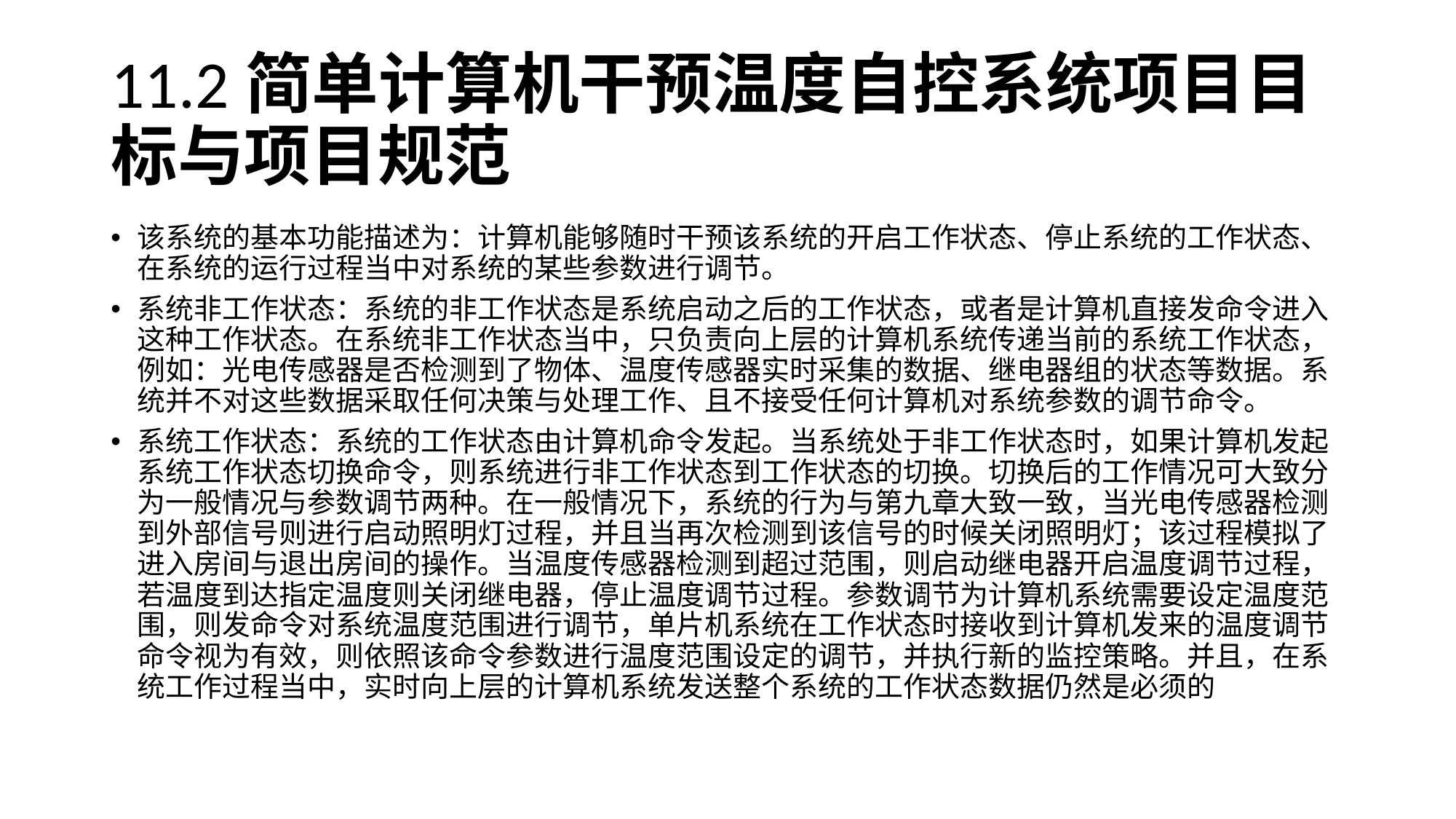

# 11.2简单计算机干预温度自控系统项目目标与项目规范
该系统的基本功能描述为：计算机能够随时干预该系统的开启工作状态、停止系统的工作状态、在系统的运行过程当中对系统的某些参数进行调节。
系统非工作状态：系统的非工作状态是系统启动之后的工作状态，或者是计算机直接发命令进入这种工作状态。在系统非工作状态当中，只负责向上层的计算机系统传递当前的系统工作状态，例如：光电传感器是否检测到了物体、温度传感器实时采集的数据、继电器组的状态等数据。系统并不对这些数据采取任何决策与处理工作、且不接受任何计算机对系统参数的调节命令。
系统工作状态：系统的工作状态由计算机命令发起。当系统处于非工作状态时，如果计算机发起系统工作状态切换命令，则系统进行非工作状态到工作状态的切换。切换后的工作情况可大致分为一般情况与参数调节两种。在一般情况下，系统的行为与第九章大致一致，当光电传感器检测到外部信号则进行启动照明灯过程，并且当再次检测到该信号的时候关闭照明灯；该过程模拟了进入房间与退出房间的操作。当温度传感器检测到超过范围，则启动继电器开启温度调节过程，若温度到达指定温度则关闭继电器，停止温度调节过程。参数调节为计算机系统需要设定温度范围，则发命令对系统温度范围进行调节，单片机系统在工作状态时接收到计算机发来的温度调节命令视为有效，则依照该命令参数进行温度范围设定的调节，并执行新的监控策略。并且，在系统工作过程当中，实时向上层的计算机系统发送整个系统的工作状态数据仍然是必须的